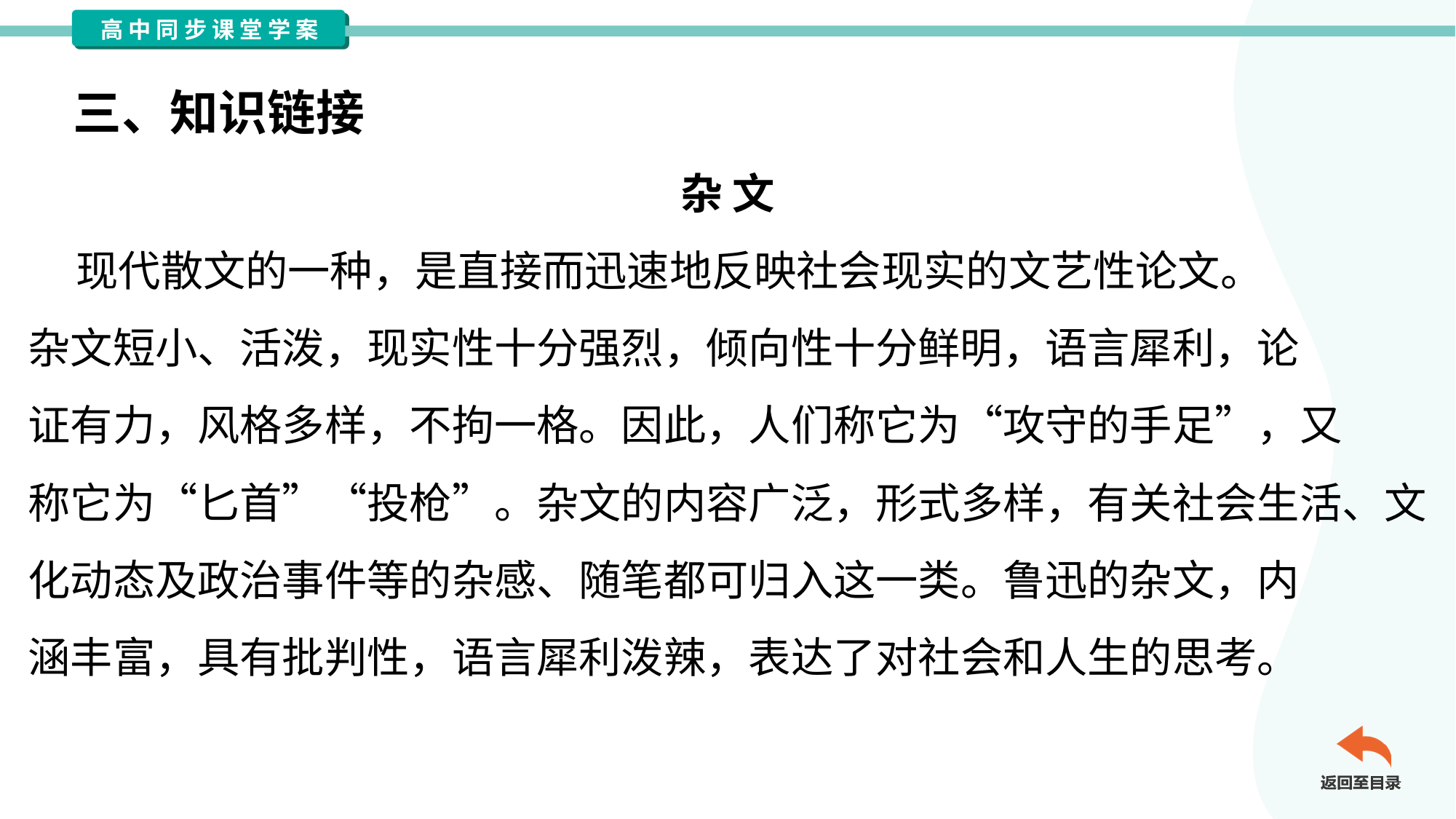

三、知识链接
杂 文
    现代散文的一种，是直接而迅速地反映社会现实的文艺性论文。
杂文短小、活泼，现实性十分强烈，倾向性十分鲜明，语言犀利，论
证有力，风格多样，不拘一格。因此，人们称它为“攻守的手足”，又
称它为“匕首”“投枪”。杂文的内容广泛，形式多样，有关社会生活、文
化动态及政治事件等的杂感、随笔都可归入这一类。鲁迅的杂文，内
涵丰富，具有批判性，语言犀利泼辣，表达了对社会和人生的思考。